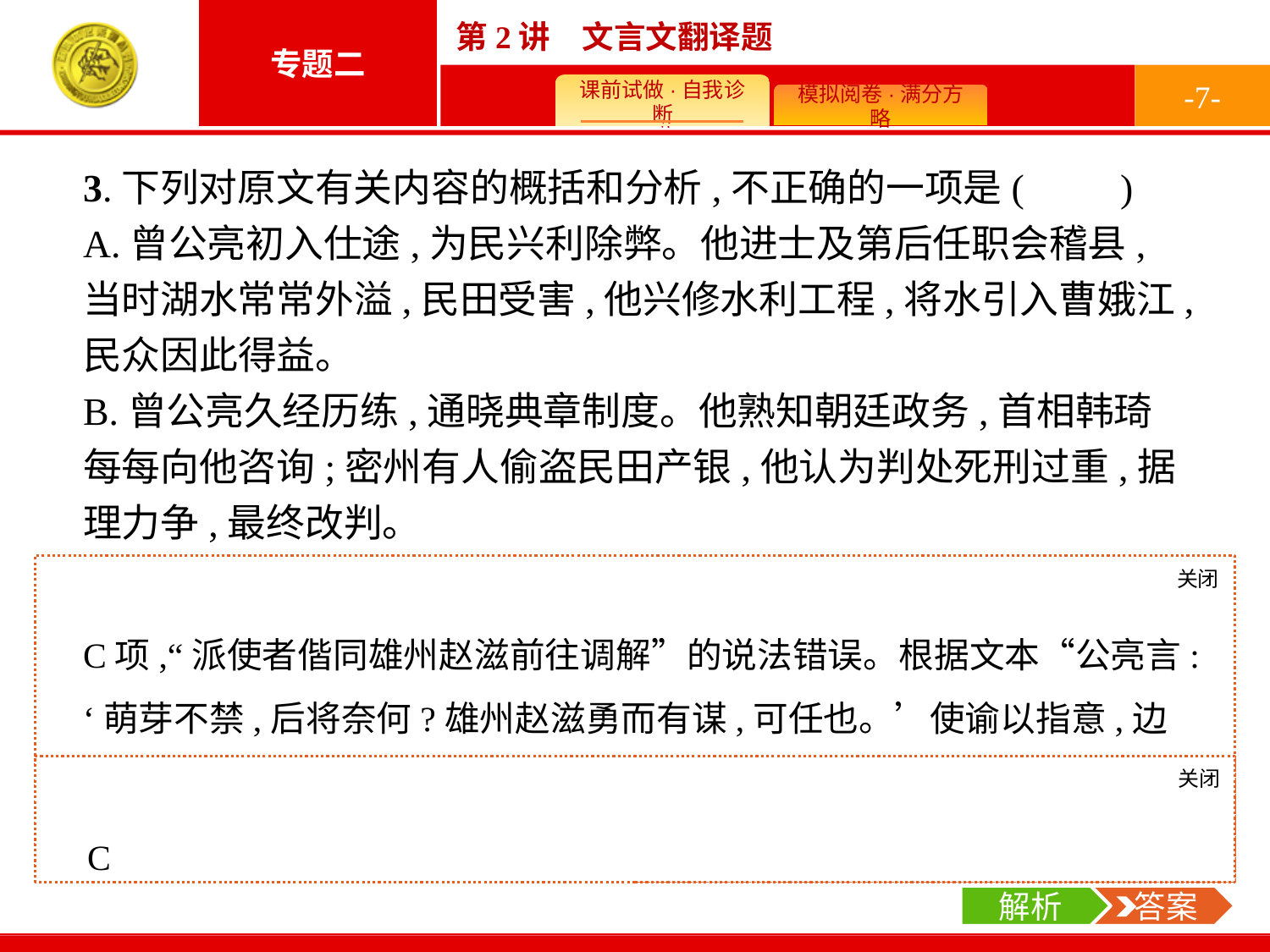

-7-
3.下列对原文有关内容的概括和分析,不正确的一项是(　　)
A.曾公亮初入仕途,为民兴利除弊。他进士及第后任职会稽县,当时湖水常常外溢,民田受害,他兴修水利工程,将水引入曹娥江,民众因此得益。
B.曾公亮久经历练,通晓典章制度。他熟知朝廷政务,首相韩琦每每向他咨询;密州有人偷盗民田产银,他认为判处死刑过重,据理力争,最终改判。
C.曾公亮防患未然,止息边地事端。契丹违约在界河捕鱼运盐,他认为萌芽不禁终将酿成大祸,派使者偕同雄州赵滋前往调解,边地双方得以相安无事。
D.曾公亮老谋深算,暗中为子孙计。他为人深沉,思虑周密,曾举荐王安石,安石受到宠信,他考虑子孙前程,不露痕迹地处处随顺安石,终于得到回报。

关闭
解析

C项,“派使者偕同雄州赵滋前往调解”的说法错误。根据文本“公亮言:‘萌芽不禁,后将奈何?雄州赵滋勇而有谋,可任也。’使谕以指意,边害讫息”的叙述,可知“派使者偕同雄州赵滋前往调解”之说不当,应当是“谕以指意”,即“把皇帝的旨意告诉他们”,从而止息了边害。

关闭
解析
  答案

C
解析
  答案